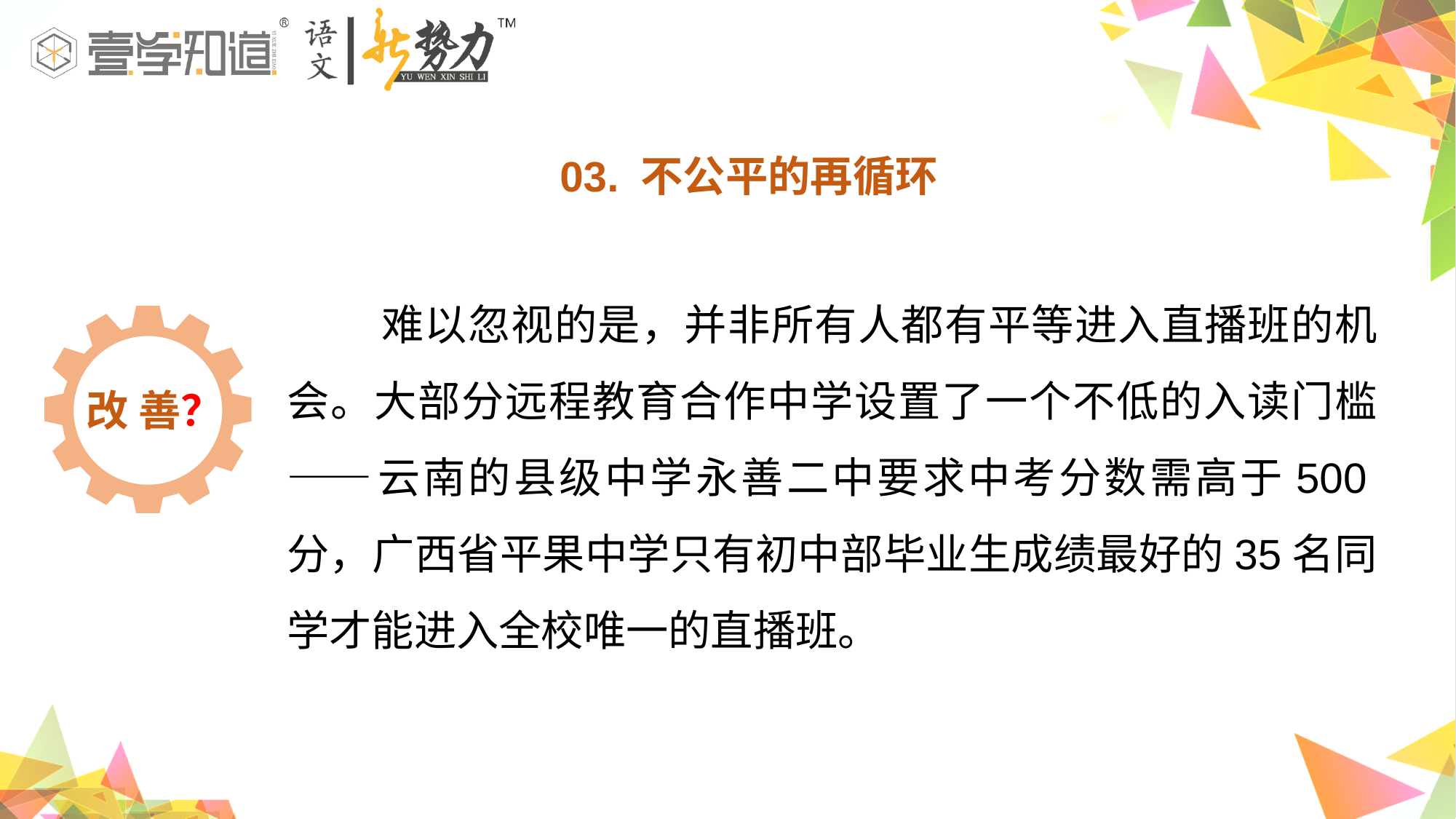

难以忽视的是，并非所有人都有平等进入直播班的机会。大部分远程教育合作中学设置了一个不低的入读门槛——云南的县级中学永善二中要求中考分数需高于500分，广西省平果中学只有初中部毕业生成绩最好的35名同学才能进入全校唯一的直播班。

03. 不公平的再循环

改 善？